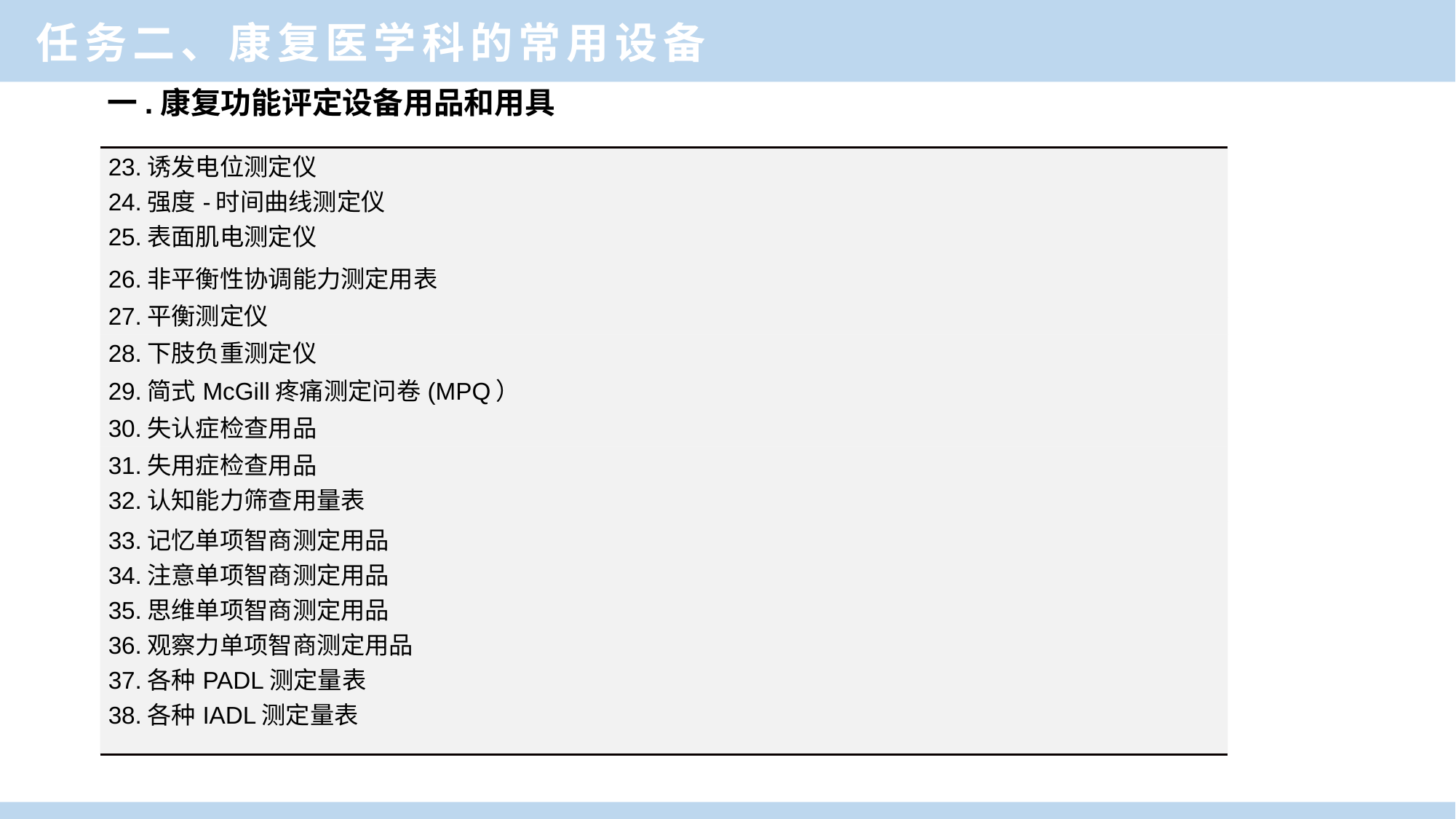

任务二、康复医学科的常用设备
   一.康复功能评定设备用品和用具
| 23.诱发电位测定仪 24.强度-时间曲线测定仪 25.表面肌电测定仪 |
| --- |
| 26.非平衡性协调能力测定用表 |
| 27.平衡测定仪 |
| 28.下肢负重测定仪 |
| 29.简式McGill疼痛测定问卷(MPQ） |
| 30.失认症检查用品 |
| 31.失用症检查用品 32.认知能力筛查用量表 |
| 33.记忆单项智商测定用品 34.注意单项智商测定用品 35.思维单项智商测定用品 36.观察力单项智商测定用品 37.各种PADL测定量表 38.各种IADL测定量表 |
一、康复医学科功能与作用